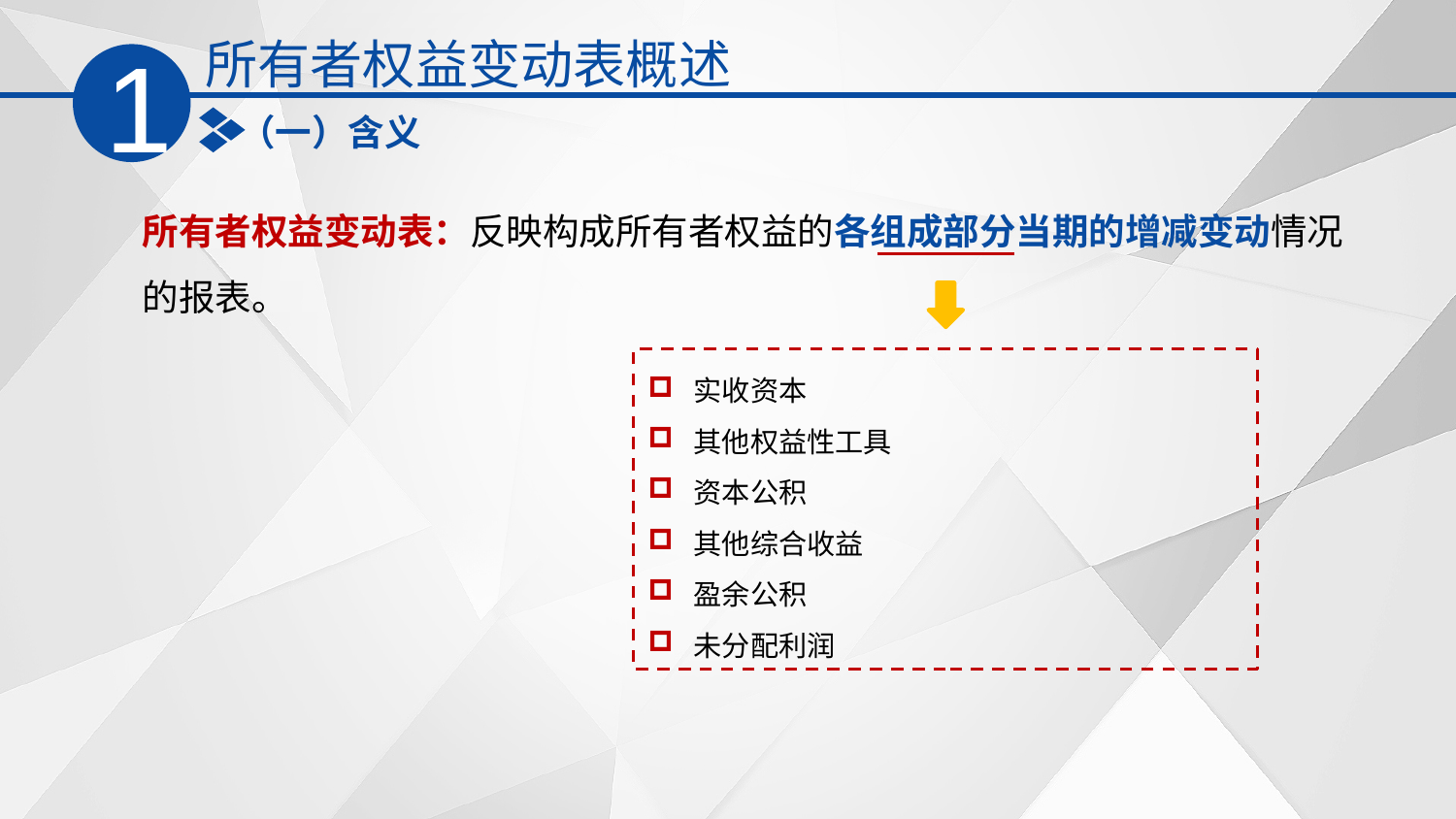

所有者权益变动表概述
1

（一）含义

所有者权益变动表：反映构成所有者权益的各组成部分当期的增减变动情况的报表。

实收资本
其他权益性工具
资本公积
其他综合收益
盈余公积
未分配利润